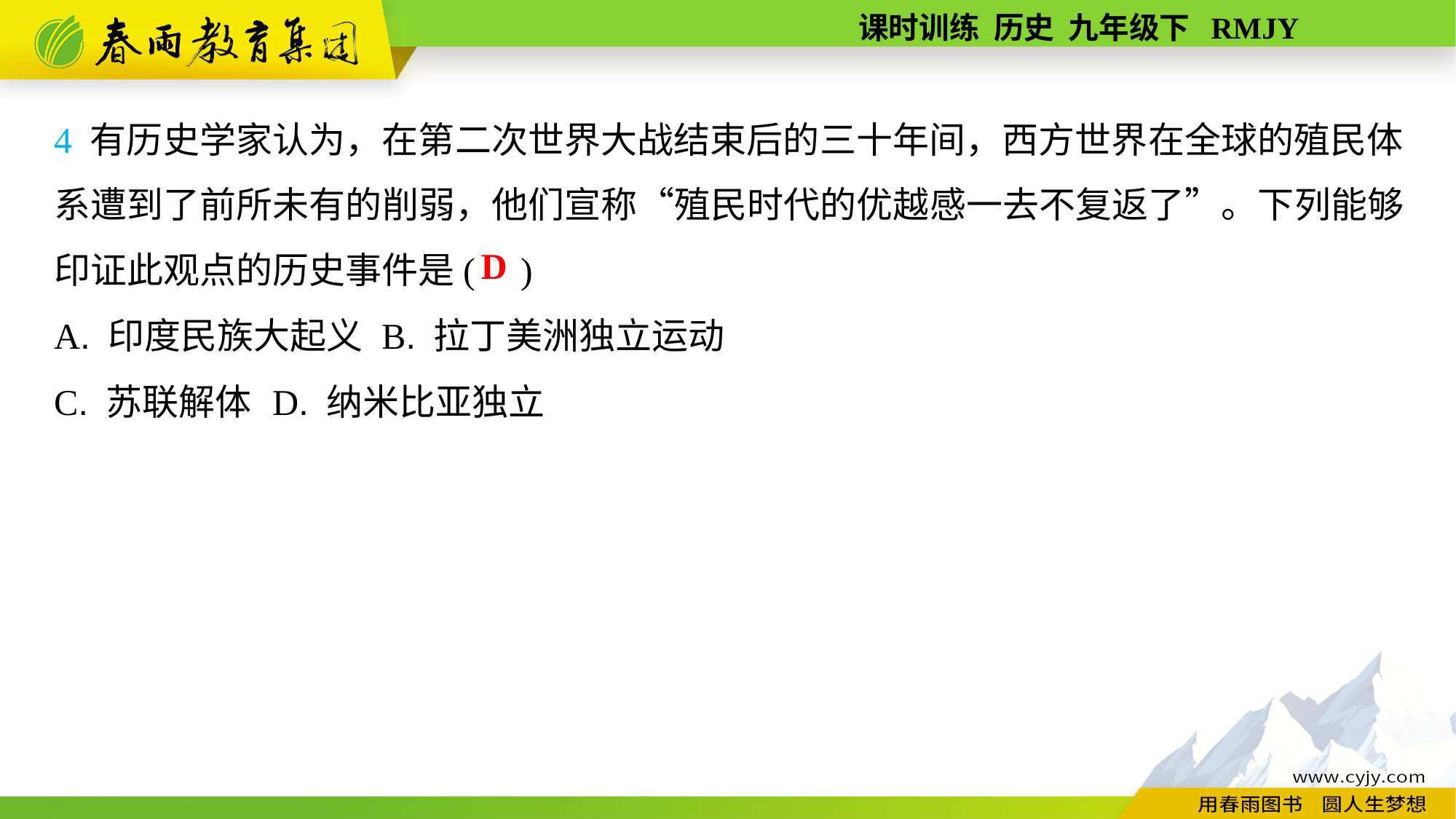

4 有历史学家认为，在第二次世界大战结束后的三十年间，西方世界在全球的殖民体系遭到了前所未有的削弱，他们宣称“殖民时代的优越感一去不复返了”。下列能够印证此观点的历史事件是(     )
A. 印度民族大起义	B. 拉丁美洲独立运动
C. 苏联解体	D. 纳米比亚独立
D